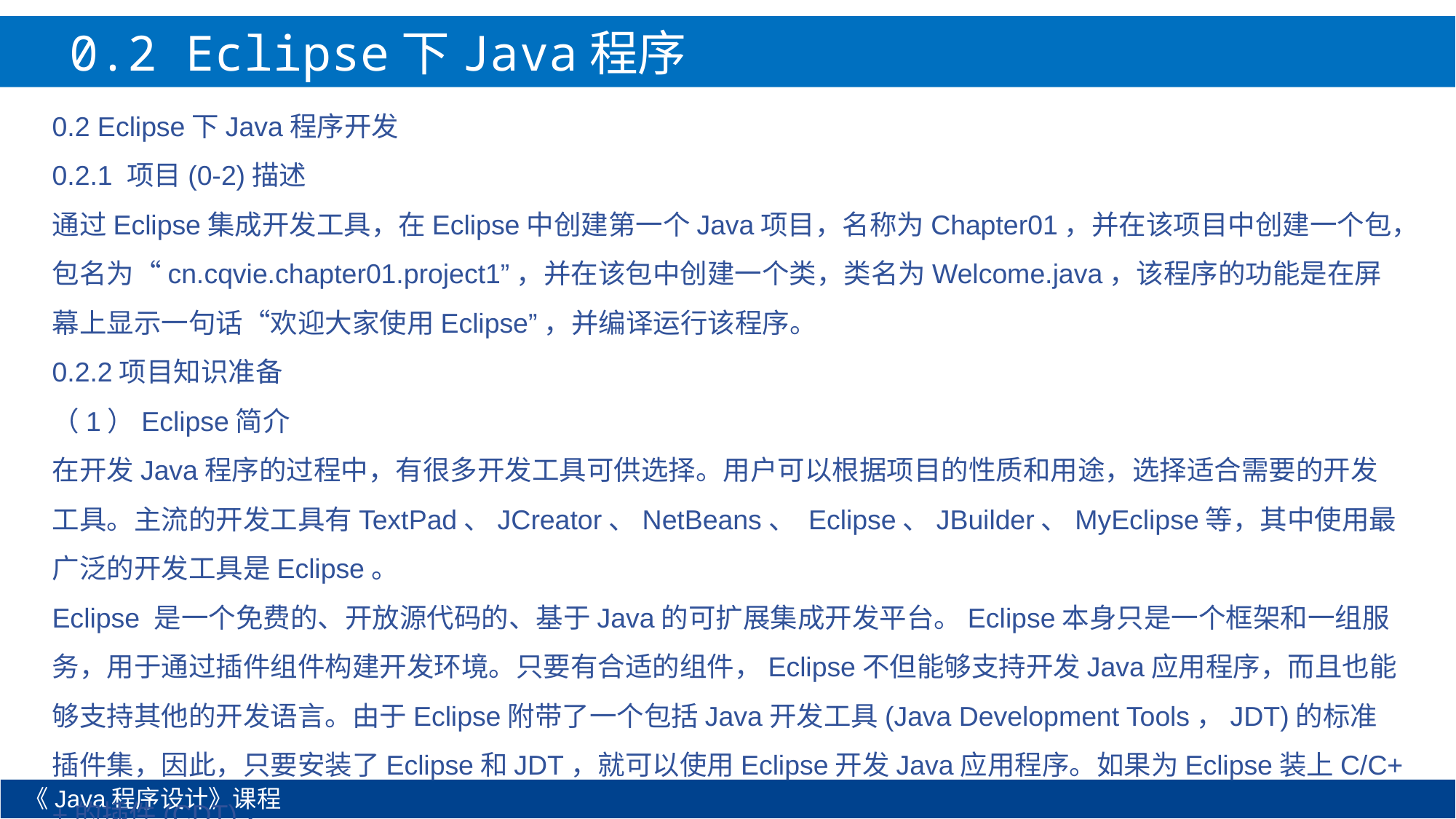

0.2 Eclipse下Java程序开发
0.2 Eclipse下Java程序开发
0.2.1 项目(0-2)描述
通过Eclipse集成开发工具，在Eclipse中创建第一个Java项目，名称为Chapter01，并在该项目中创建一个包，包名为“cn.cqvie.chapter01.project1”，并在该包中创建一个类，类名为Welcome.java，该程序的功能是在屏幕上显示一句话“欢迎大家使用Eclipse”，并编译运行该程序。
0.2.2项目知识准备
（1）Eclipse简介
在开发Java程序的过程中，有很多开发工具可供选择。用户可以根据项目的性质和用途，选择适合需要的开发工具。主流的开发工具有TextPad、JCreator、NetBeans、 Eclipse、JBuilder、MyEclipse等，其中使用最广泛的开发工具是Eclipse。
Eclipse 是一个免费的、开放源代码的、基于Java的可扩展集成开发平台。Eclipse本身只是一个框架和一组服务，用于通过插件组件构建开发环境。只要有合适的组件，Eclipse不但能够支持开发Java应用程序，而且也能够支持其他的开发语言。由于Eclipse附带了一个包括Java开发工具(Java Development Tools，JDT)的标准插件集，因此，只要安装了Eclipse和JDT，就可以使用Eclipse开发Java应用程序。如果为Eclipse装上C/C++的插件(CDT)，
《Java程序设计》课程